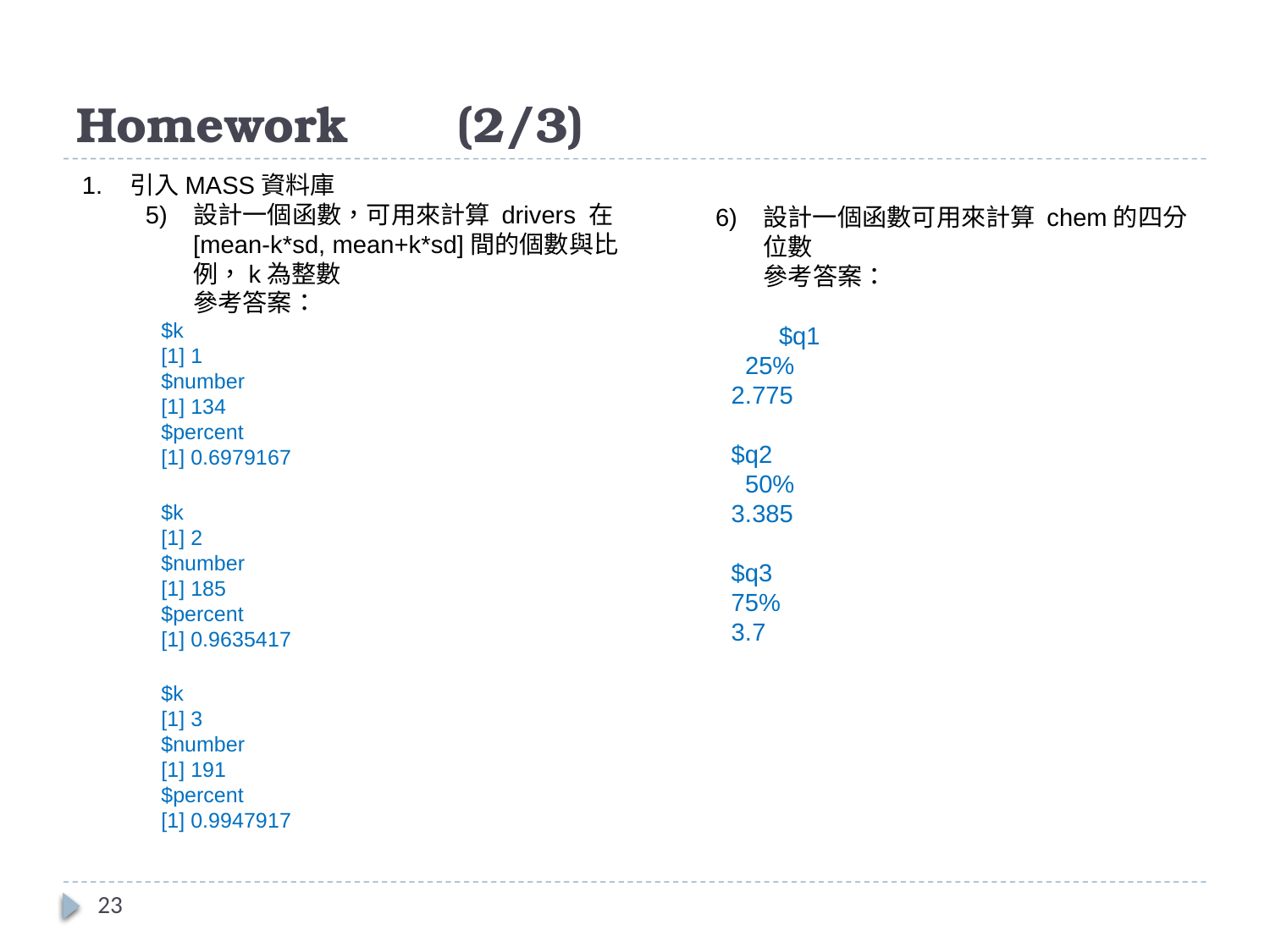

# Homework	(2/3)
引入MASS資料庫
設計一個函數，可用來計算 drivers 在[mean-k*sd, mean+k*sd]間的個數與比例，k為整數
	參考答案：
$k
[1] 1
$number
[1] 134
$percent
[1] 0.6979167

$k
[1] 2
$number
[1] 185
$percent
[1] 0.9635417

$k
[1] 3
$number
[1] 191
$percent
[1] 0.9947917

設計一個函數可用來計算 chem的四分位數
	參考答案：
$q1
  25%
2.775

$q2
  50%
3.385

$q3
75%
3.7

23